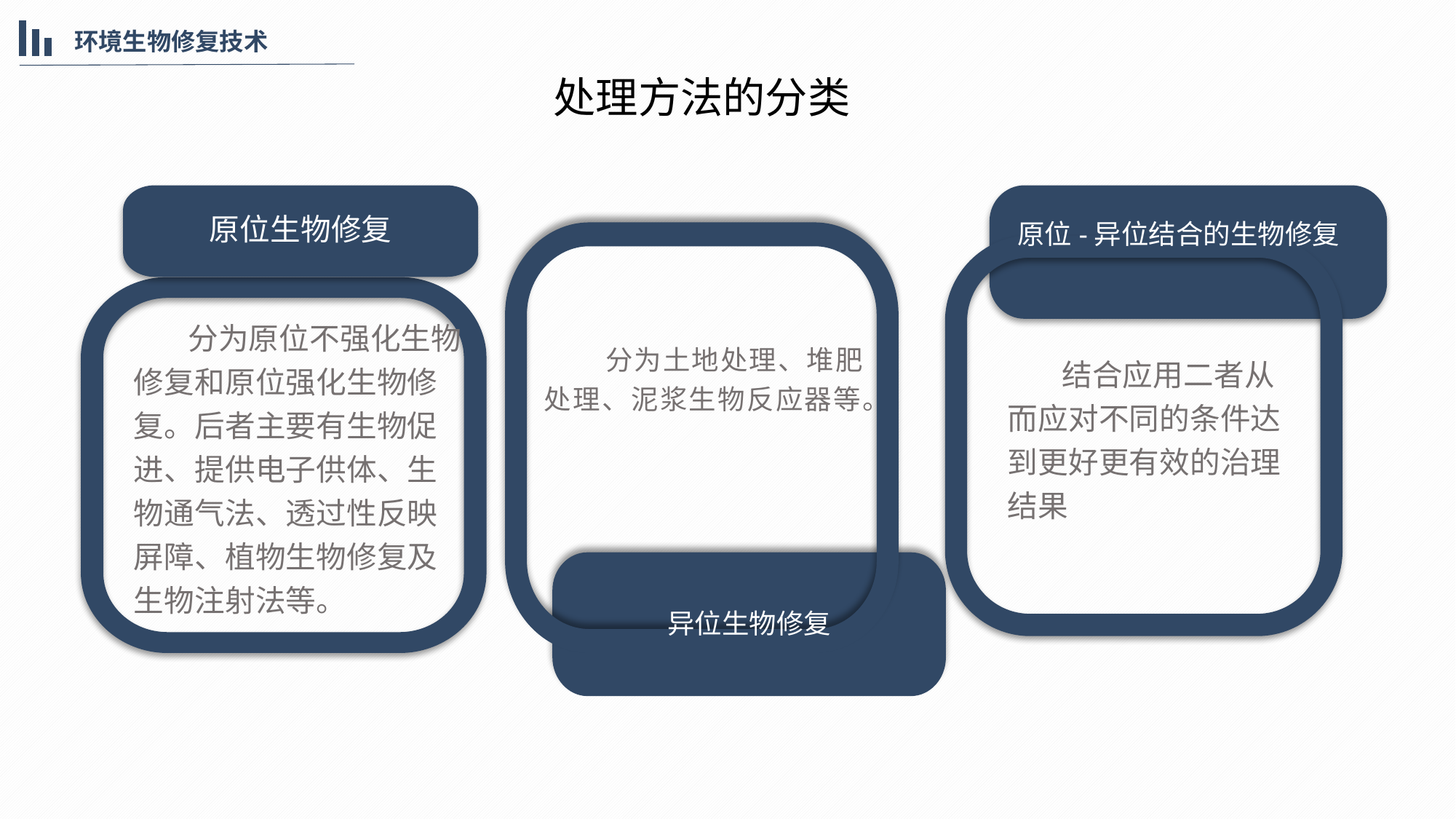

环境生物修复技术

处理方法的分类

原位生物修复

       分为原位不强化生物修复和原位强化生物修复。后者主要有生物促进、提供电子供体、生物通气法、透过性反映屏障、植物生物修复及生物注射法等。

原位-异位结合的生物修复

       结合应用二者从而应对不同的条件达到更好更有效的治理结果

       分为土地处理、堆肥处理、泥浆生物反应器等。

异位生物修复